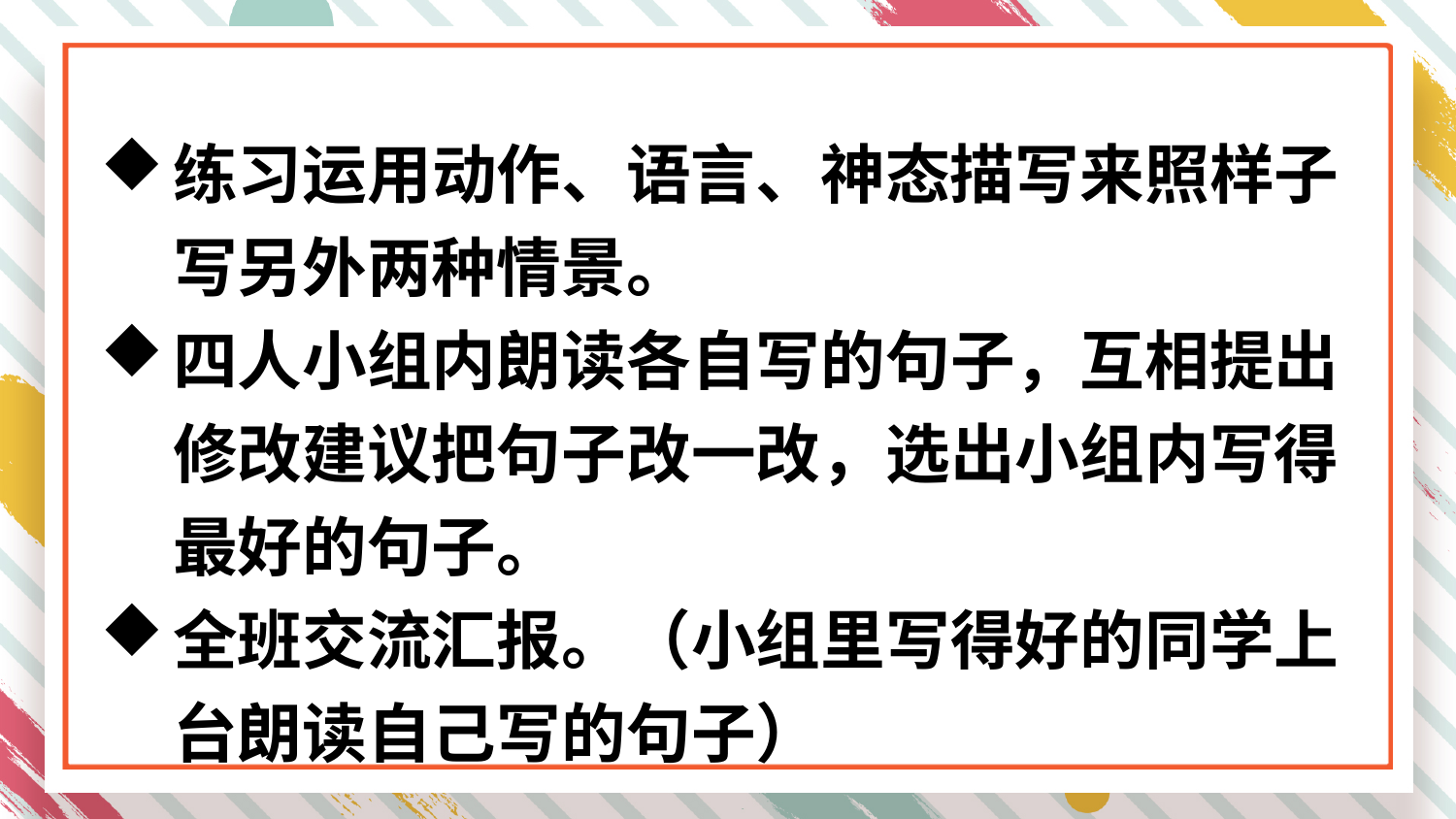

练习运用动作、语言、神态描写来照样子写另外两种情景。
四人小组内朗读各自写的句子，互相提出修改建议把句子改一改，选出小组内写得最好的句子。
全班交流汇报。（小组里写得好的同学上台朗读自己写的句子）